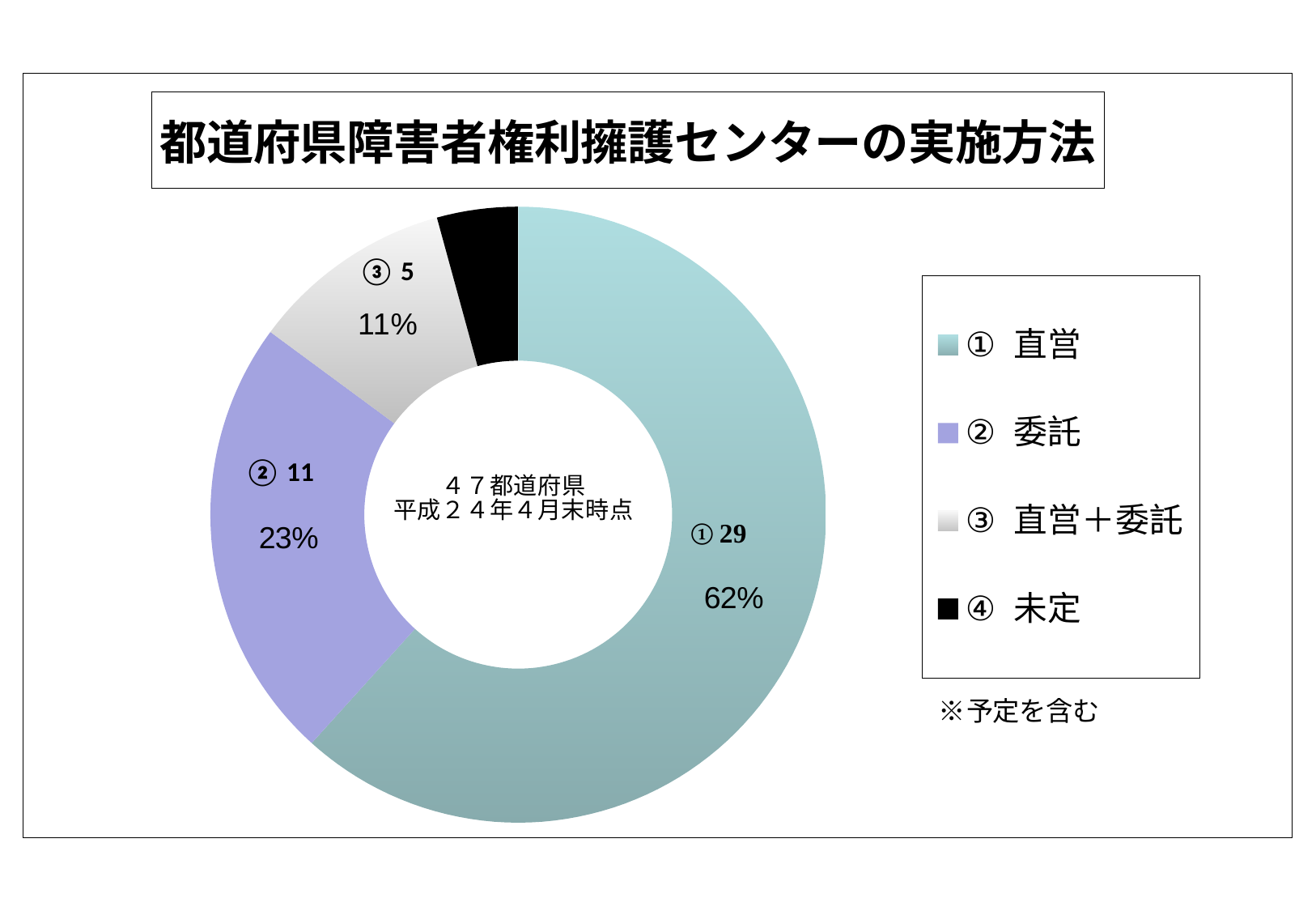

### Chart: 都道府県障害者権利擁護センターの実施方法

| Category |  |
|---|---|
| ① 直営 | 29.0 |
| ② 委託 | 11.0 |
| ③ 直営＋委託 | 5.0 |
| ④ 未定 | 2.0 |